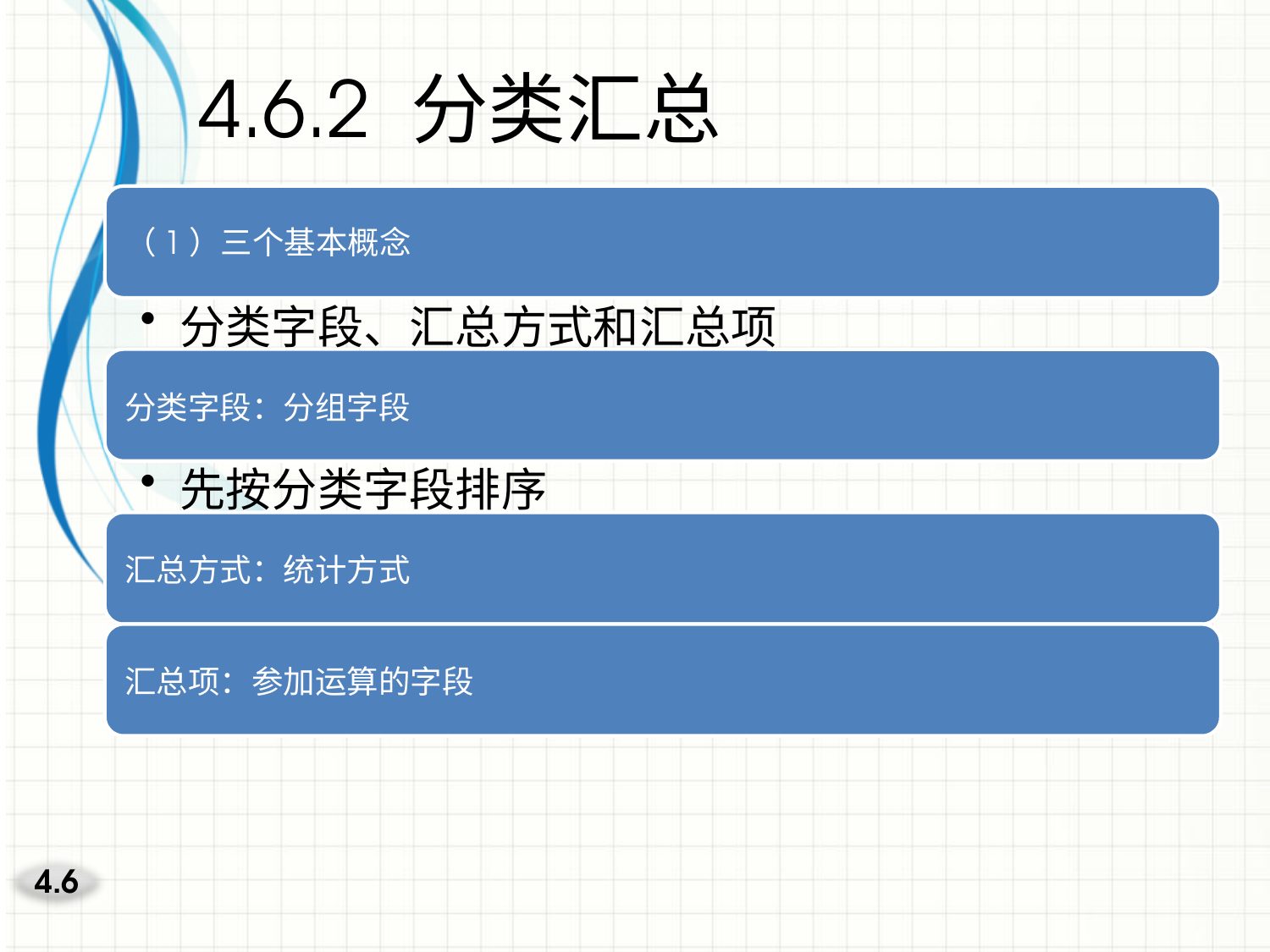

# 4.6.2 分类汇总
分类字段：分组字段
（1）三个基本概念
分类字段、汇总方式和汇总项
先按分类字段排序
汇总方式：统计方式
汇总项：参加运算的字段